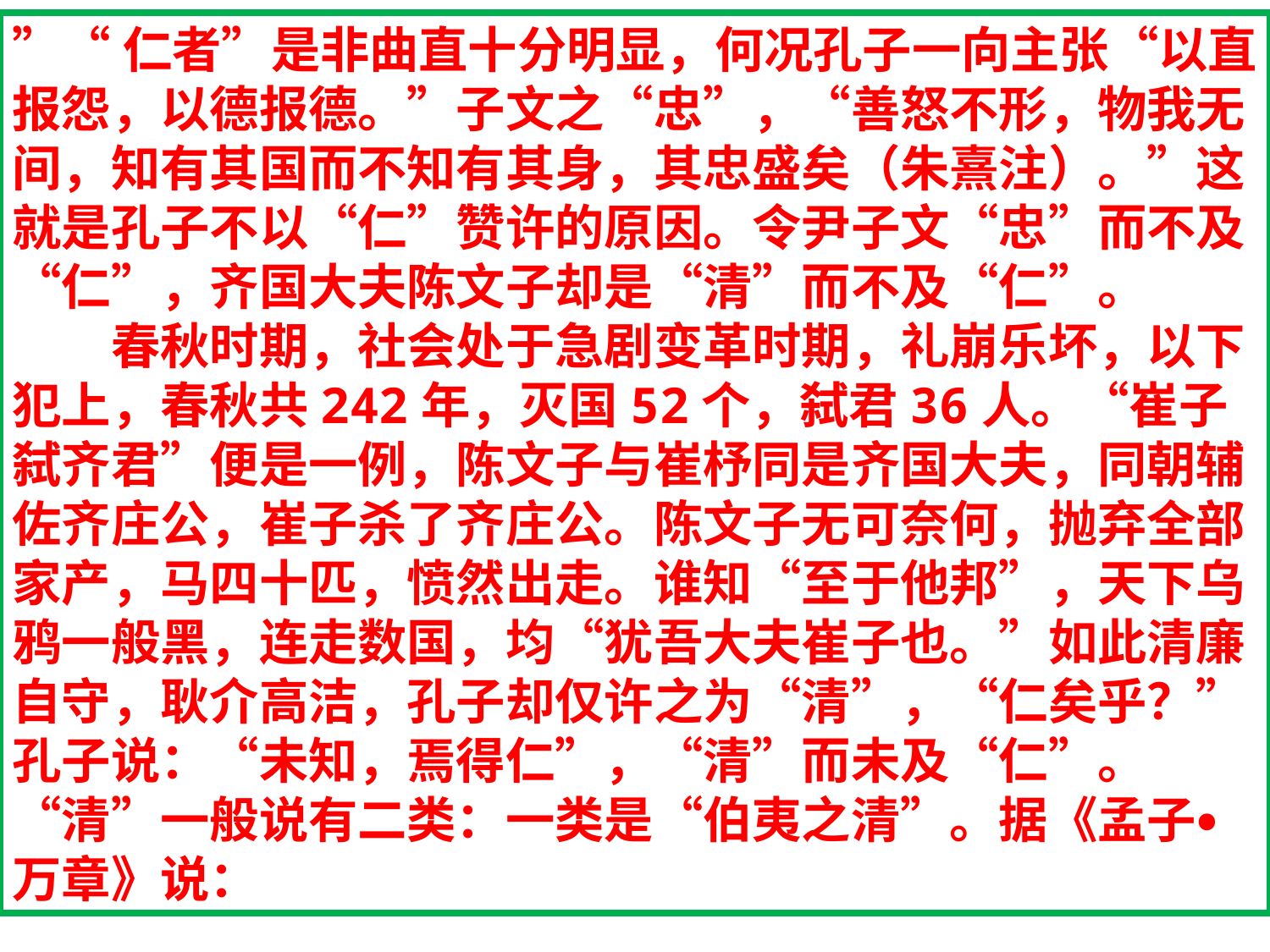

”“仁者”是非曲直十分明显，何况孔子一向主张“以直报怨，以德报德。”子文之“忠”，“善怒不形，物我无间，知有其国而不知有其身，其忠盛矣（朱熹注）。”这就是孔子不以“仁”赞许的原因。令尹子文“忠”而不及“仁”，齐国大夫陈文子却是“清”而不及“仁”。
　　春秋时期，社会处于急剧变革时期，礼崩乐坏，以下犯上，春秋共242年，灭国52个，弑君36人。“崔子弑齐君”便是一例，陈文子与崔杼同是齐国大夫，同朝辅佐齐庄公，崔子杀了齐庄公。陈文子无可奈何，抛弃全部家产，马四十匹，愤然出走。谁知“至于他邦”，天下乌鸦一般黑，连走数国，均“犹吾大夫崔子也。”如此清廉自守，耿介高洁，孔子却仅许之为“清”，“仁矣乎？”孔子说：“未知，焉得仁”，“清”而未及“仁”。“清”一般说有二类：一类是“伯夷之清”。据《孟子•万章》说：